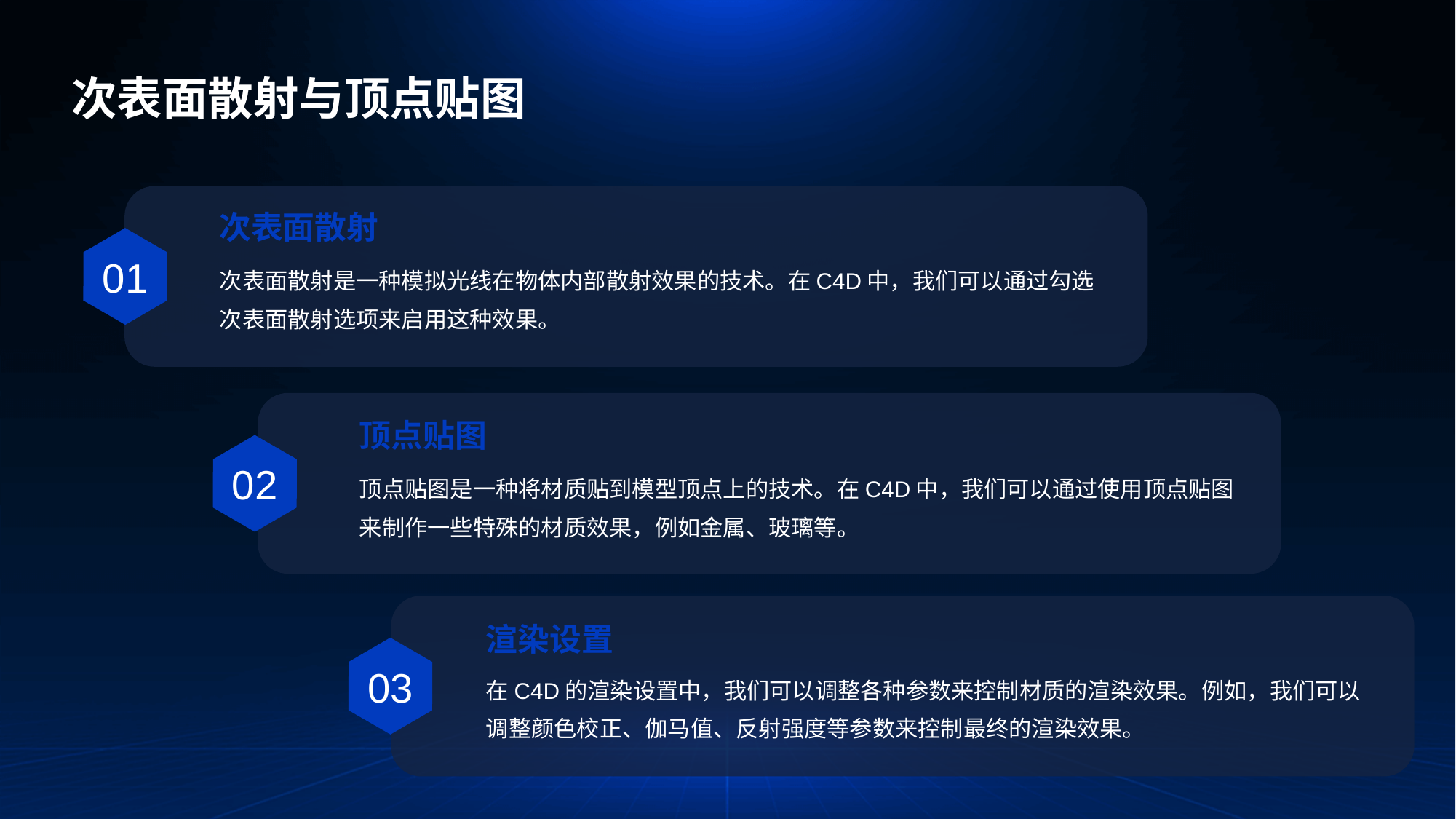

次表面散射与顶点贴图

次表面散射

01
次表面散射是一种模拟光线在物体内部散射效果的技术。在C4D中，我们可以通过勾选次表面散射选项来启用这种效果。

顶点贴图

02
顶点贴图是一种将材质贴到模型顶点上的技术。在C4D中，我们可以通过使用顶点贴图来制作一些特殊的材质效果，例如金属、玻璃等。

渲染设置

03
在C4D的渲染设置中，我们可以调整各种参数来控制材质的渲染效果。例如，我们可以调整颜色校正、伽马值、反射强度等参数来控制最终的渲染效果。